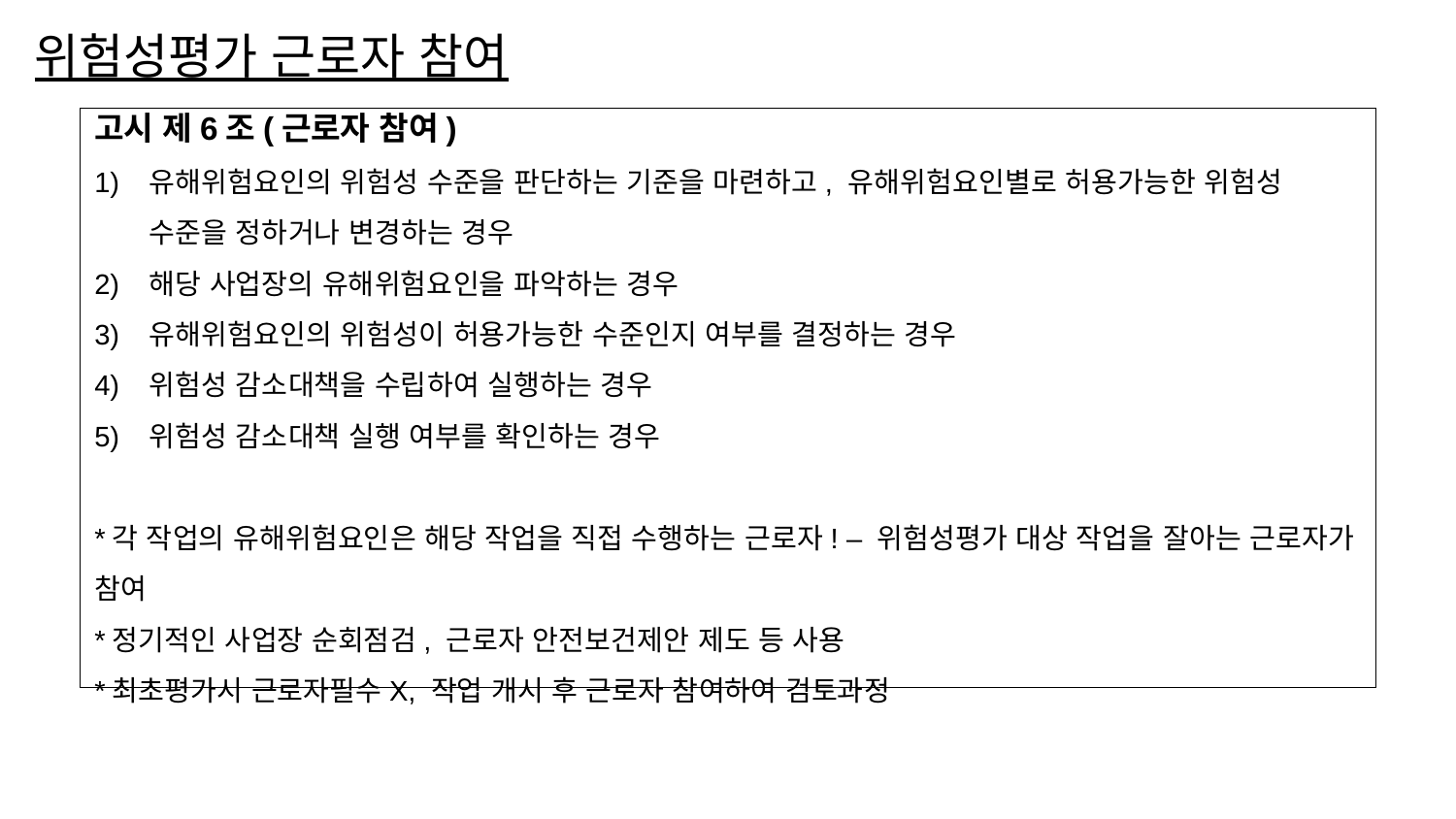

# 위험성평가 근로자 참여
고시 제6조(근로자 참여)
유해위험요인의 위험성 수준을 판단하는 기준을 마련하고, 유해위험요인별로 허용가능한 위험성 수준을 정하거나 변경하는 경우
해당 사업장의 유해위험요인을 파악하는 경우
유해위험요인의 위험성이 허용가능한 수준인지 여부를 결정하는 경우
위험성 감소대책을 수립하여 실행하는 경우
위험성 감소대책 실행 여부를 확인하는 경우

*각 작업의 유해위험요인은 해당 작업을 직접 수행하는 근로자! – 위험성평가 대상 작업을 잘아는 근로자가 참여
*정기적인 사업장 순회점검, 근로자 안전보건제안 제도 등 사용
*최초평가시 근로자필수X, 작업 개시 후 근로자 참여하여 검토과정